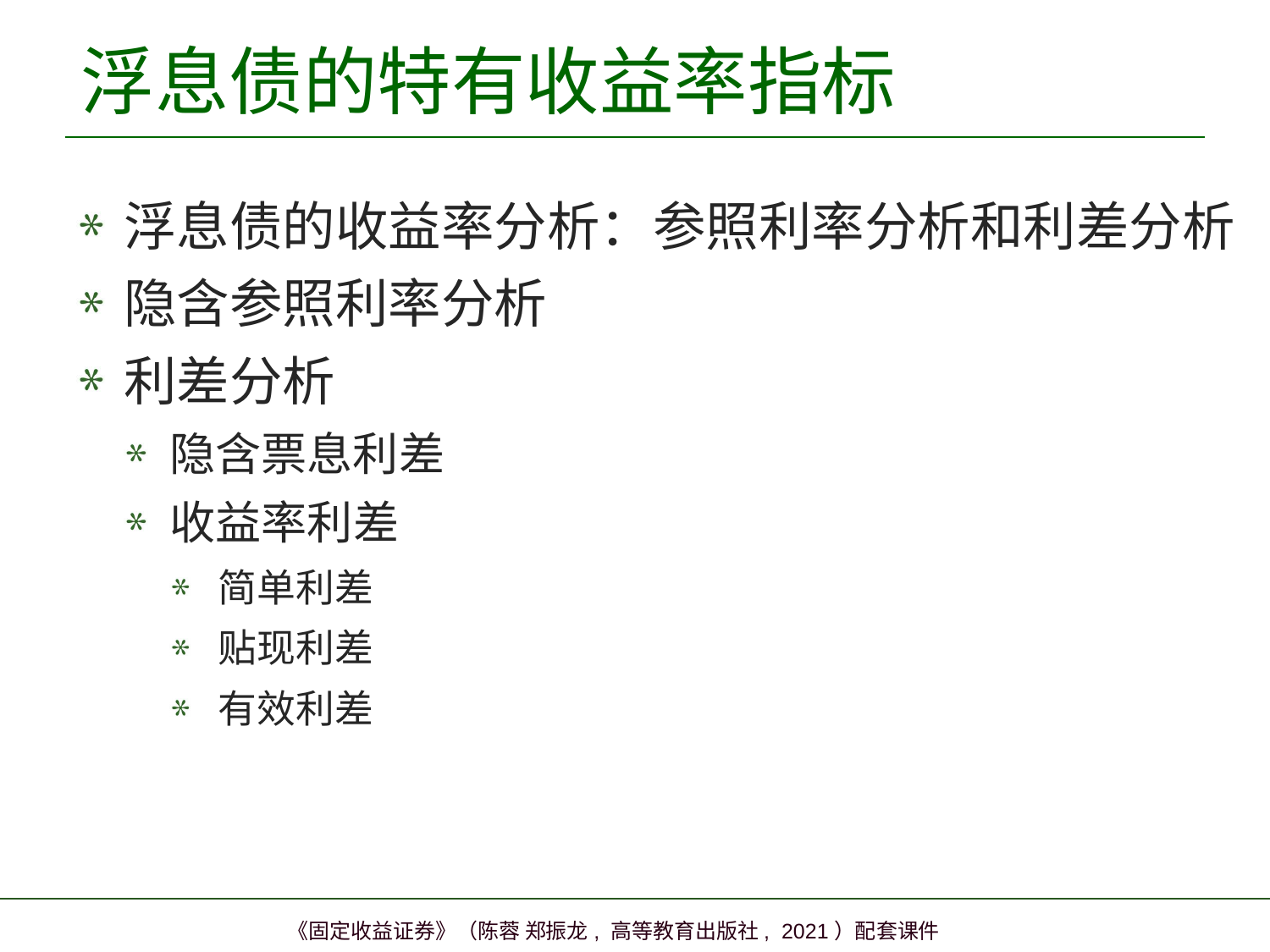

# 浮息债的特有收益率指标
浮息债的收益率分析：参照利率分析和利差分析
隐含参照利率分析
利差分析
隐含票息利差
收益率利差
简单利差
贴现利差
有效利差
30